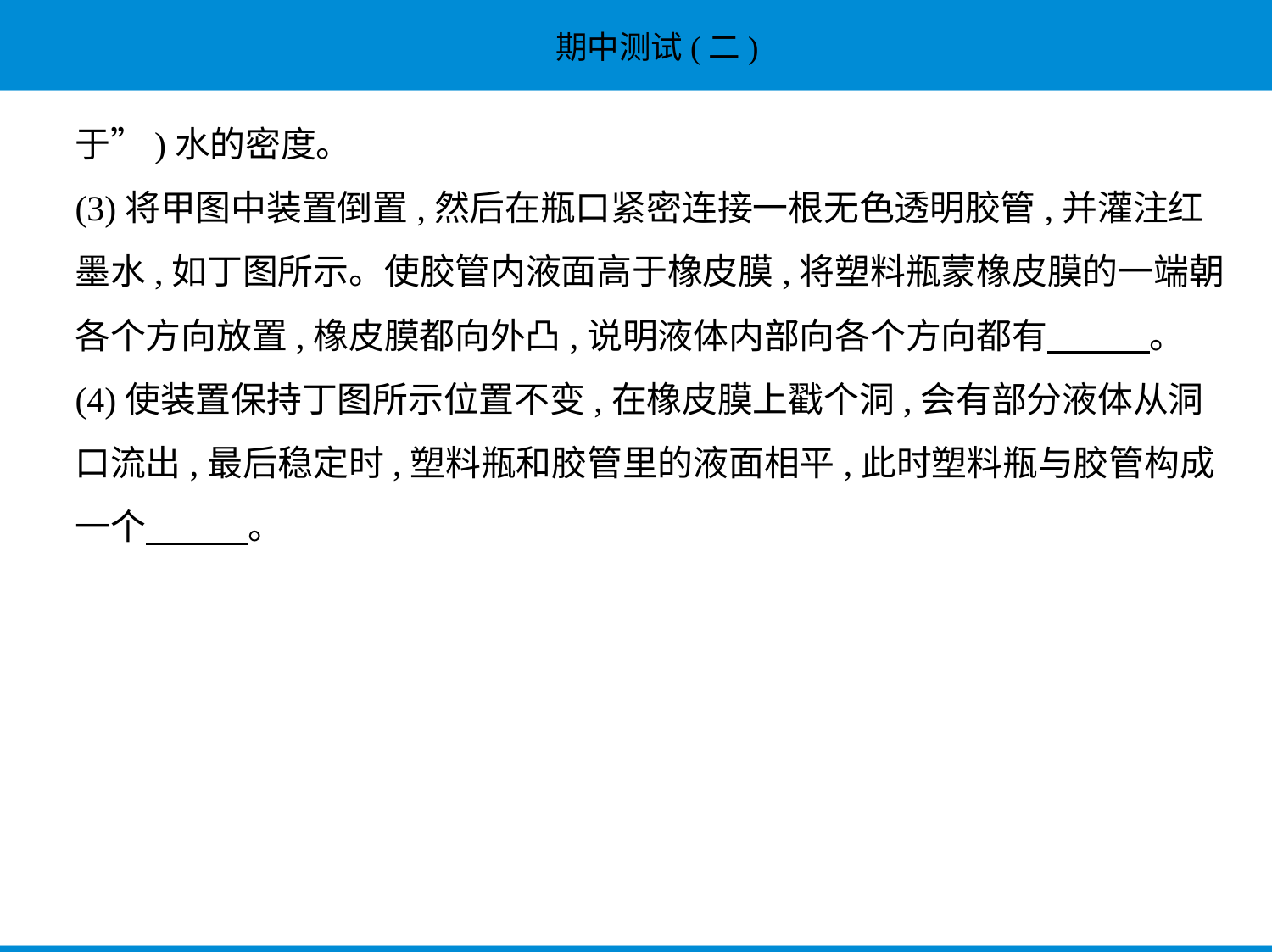

于”)水的密度。
(3)将甲图中装置倒置,然后在瓶口紧密连接一根无色透明胶管,并灌注红
墨水,如丁图所示。使胶管内液面高于橡皮膜,将塑料瓶蒙橡皮膜的一端朝
各个方向放置,橡皮膜都向外凸,说明液体内部向各个方向都有　　    。
(4)使装置保持丁图所示位置不变,在橡皮膜上戳个洞,会有部分液体从洞
口流出,最后稳定时,塑料瓶和胶管里的液面相平,此时塑料瓶与胶管构成
一个　　    。